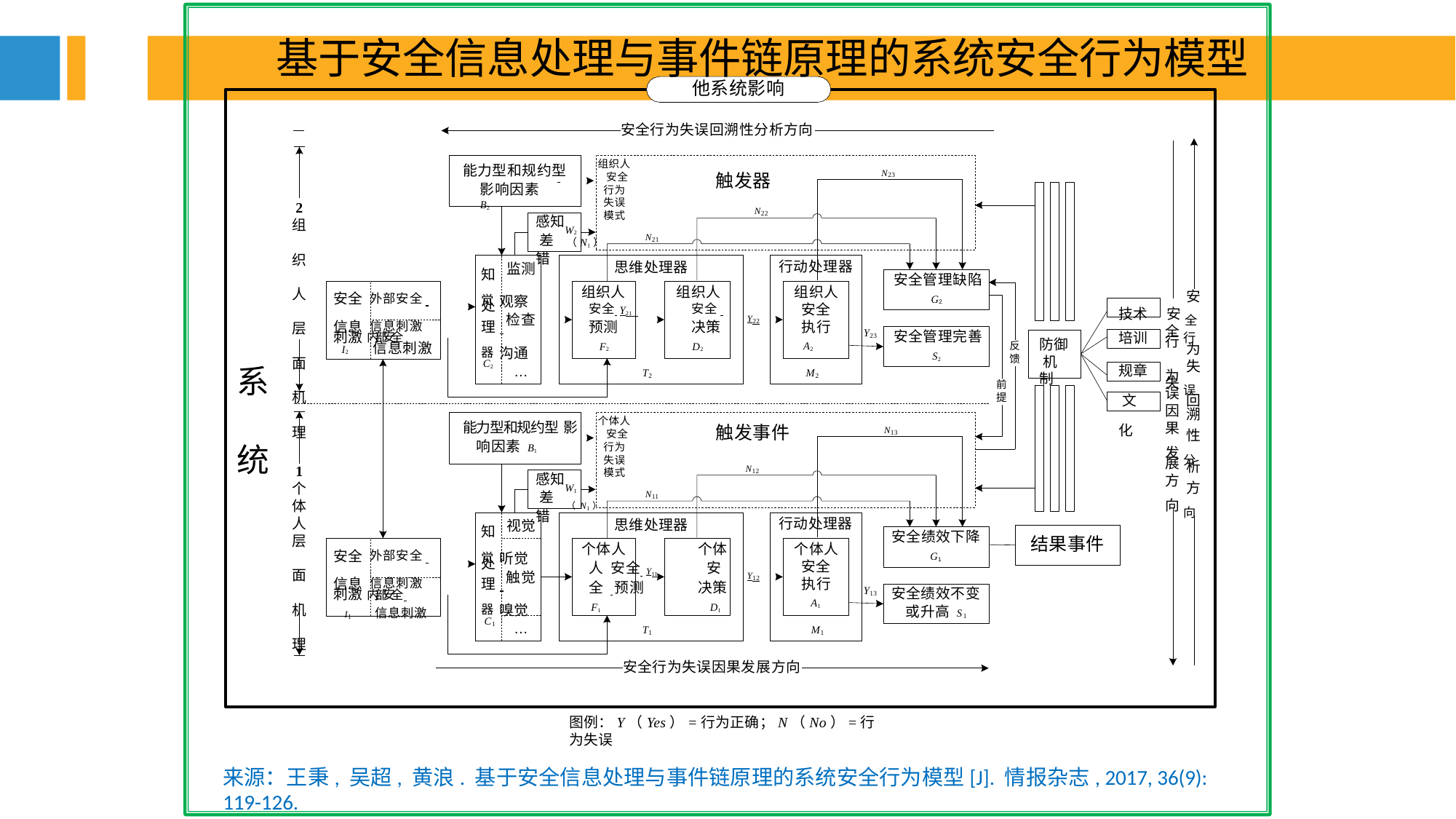

基于安全信息处理与事件链原理的系统安全行为模型

他系统影响

安全行为失误回溯性分析方向

组织人  安全  行为  失误  模式
W2	（N1）
N23
能力型和规约型
触发器
N22

影响因素B2

2
组  织  人  层  面  机  理

感知  差错

N21

行动处理器
组织人  安全  执行
A2
思维处理器
监测

知

安全管理缺陷
G2

安全 外部安全
信息 信息刺激
组织人	组织人
安全 Y21    	安全
预测	决策
F2	D2
觉 观察
安

技术	安 全

处
检查

Y22

全 行

理
器 沟通

刺激 内部安全

Y

安全管理完善
S2
培训

23
行  为
反	防御  机制

信息刺激

为

I2

规章  文化
馈

失
C2

系  统

…

T
M
失 误
2
2
前

误

提

回
因

溯
果

个体人  安全  行为  失误  模式
W1	（N1）

能力型和规约型  影响因素 B1
N13
触发事件
N12
性

发 分

展
析
方
1

感知  差错

方
个
N11

向 向

体

人
行动处理器

思维处理器
视觉

知

安全绩效下降

层  面  机  理
结果事件

安全 外部安全
信息 信息刺激
个体人	个体人  安全 Y11    	    安全    预测	决策
F1	D1
个体人  安全  执行
A1
觉 听觉

G1
处
触觉

Y12

理
器 嗅觉

刺激 内部安全
Y

安全绩效不变
13

I1	信息刺激

或升高 S

1
C

…
1
T
M
1
1

安全行为失误因果发展方向

图例：Y（Yes）=行为正确；N（No）=行为失误

来源：王秉, 吴超, 黄浪. 基于安全信息处理与事件链原理的系统安全行为模型[J]. 情报杂志, 2017, 36(9): 119-126.